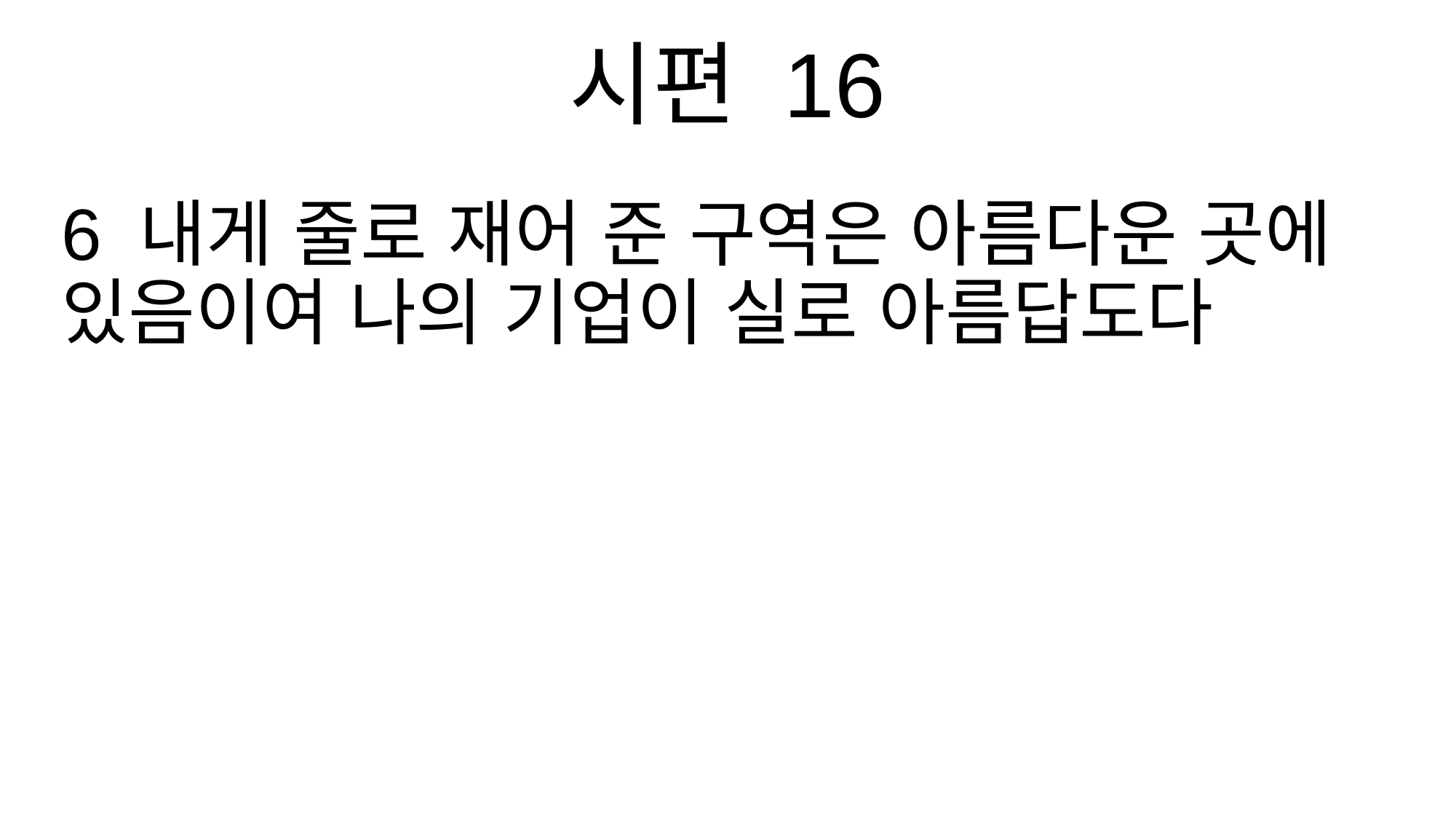

시편 16
6 내게 줄로 재어 준 구역은 아름다운 곳에 있음이여 나의 기업이 실로 아름답도다